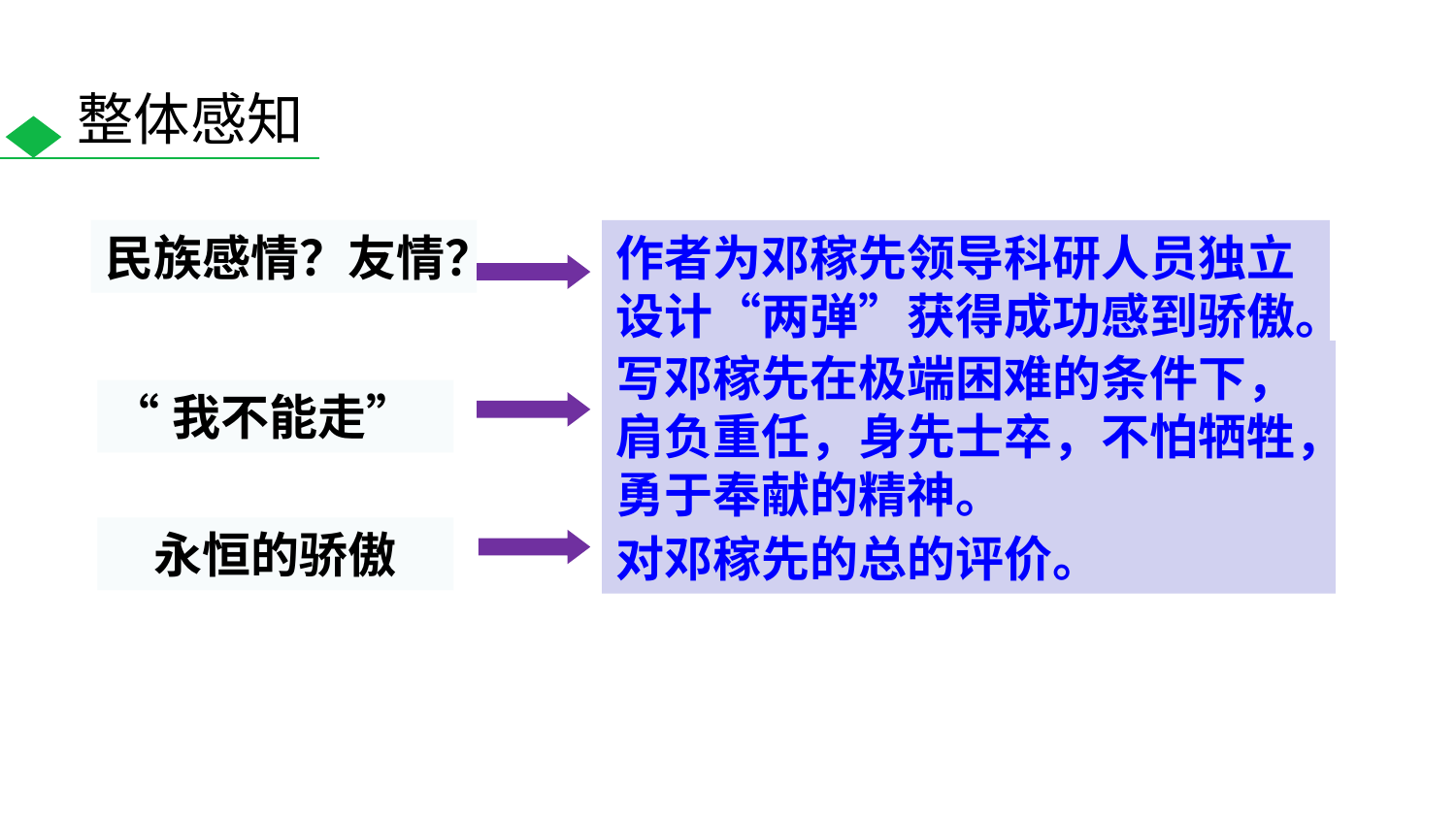

整体感知

民族感情？友情？
作者为邓稼先领导科研人员独立设计“两弹”获得成功感到骄傲。

写邓稼先在极端困难的条件下，肩负重任，身先士卒，不怕牺牲，勇于奉献的精神。
“我不能走”

永恒的骄傲
对邓稼先的总的评价。